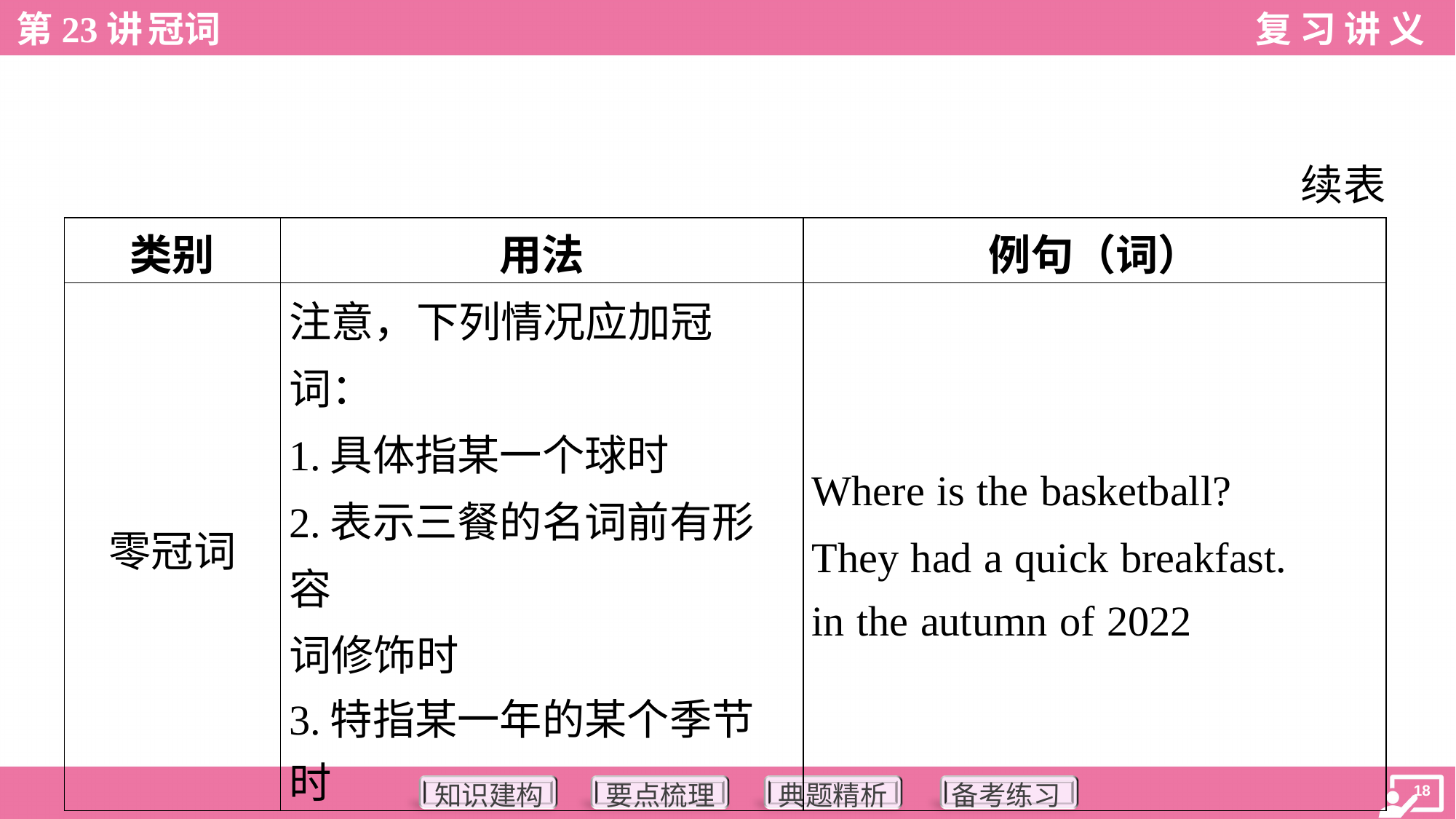

续表
| 类别 | 用法 | 例句（词） |
| --- | --- | --- |
| 零冠词 | 注意，下列情况应加冠 词： 1.具体指某一个球时 2.表示三餐的名词前有形容 词修饰时 3.特指某一年的某个季节时 | Where is the basketball? They had a quick breakfast. in the autumn of 2022 |